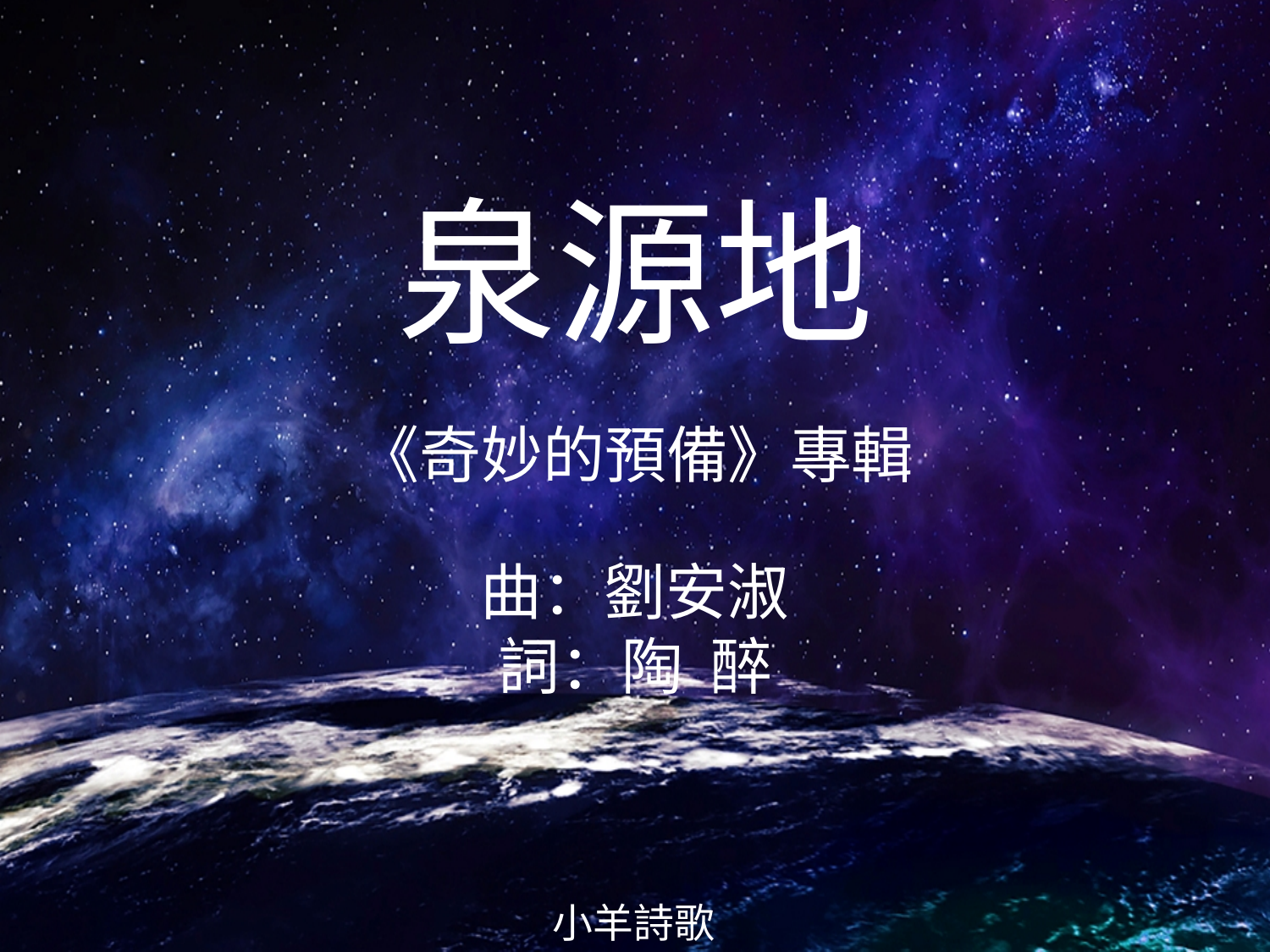

泉源地
# 《奇妙的預備》專輯 曲：劉安淑 詞：陶  醉

小羊詩歌